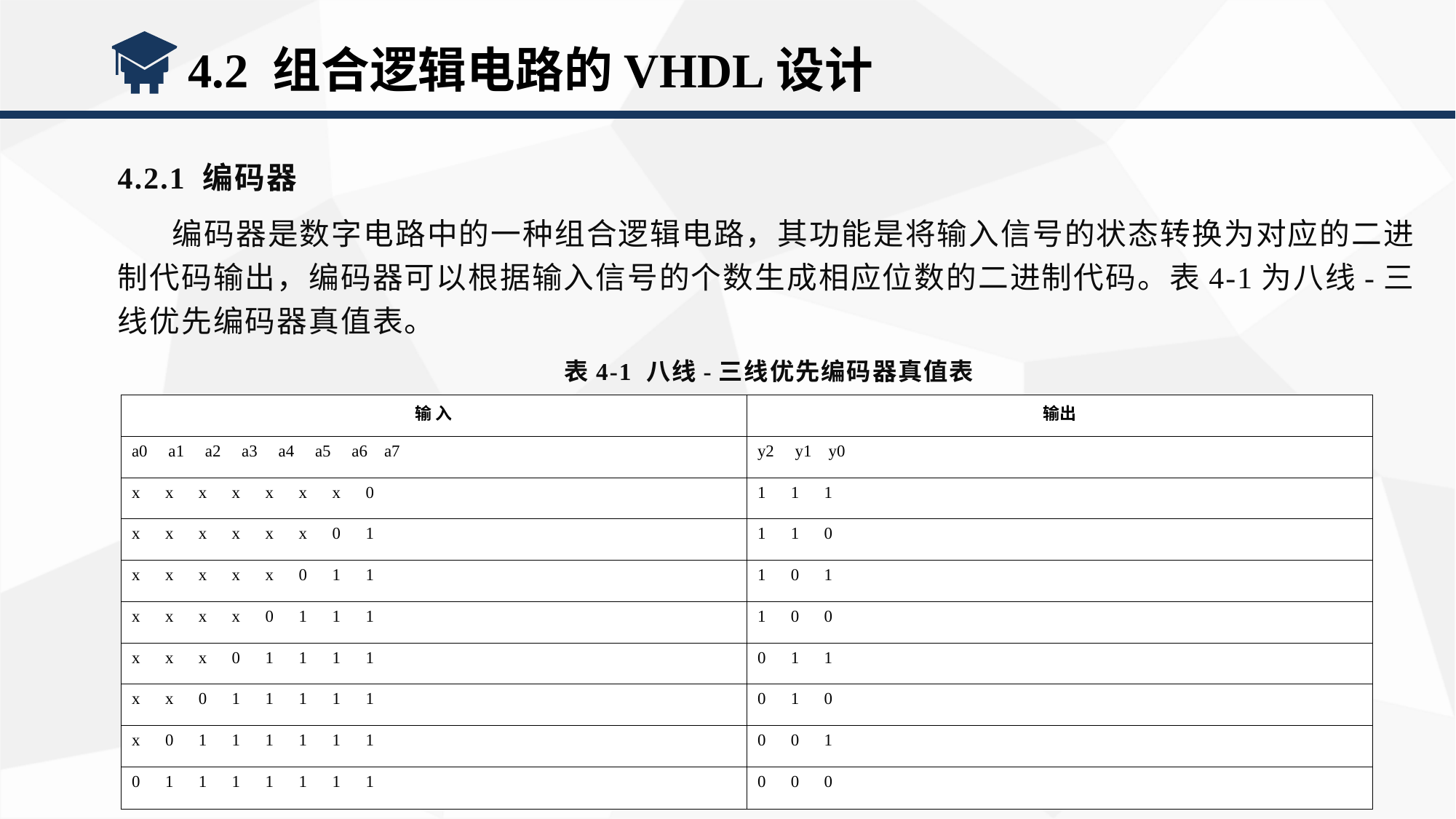

4.2 组合逻辑电路的VHDL设计

4.2.1 编码器
编码器是数字电路中的一种组合逻辑电路，其功能是将输入信号的状态转换为对应的二进制代码输出，编码器可以根据输入信号的个数生成相应位数的二进制代码。表4-1为八线-三线优先编码器真值表。
表4-1 八线-三线优先编码器真值表
| 输 入 | 输出 |
| --- | --- |
| a0 a1 a2 a3 a4 a5 a6 a7 | y2 y1 y0 |
| x x x x x x x 0 | 1 1 1 |
| x x x x x x 0 1 | 1 1 0 |
| x x x x x 0 1 1 | 1 0 1 |
| x x x x 0 1 1 1 | 1 0 0 |
| x x x 0 1 1 1 1 | 0 1 1 |
| x x 0 1 1 1 1 1 | 0 1 0 |
| x 0 1 1 1 1 1 1 | 0 0 1 |
| 0 1 1 1 1 1 1 1 | 0 0 0 |